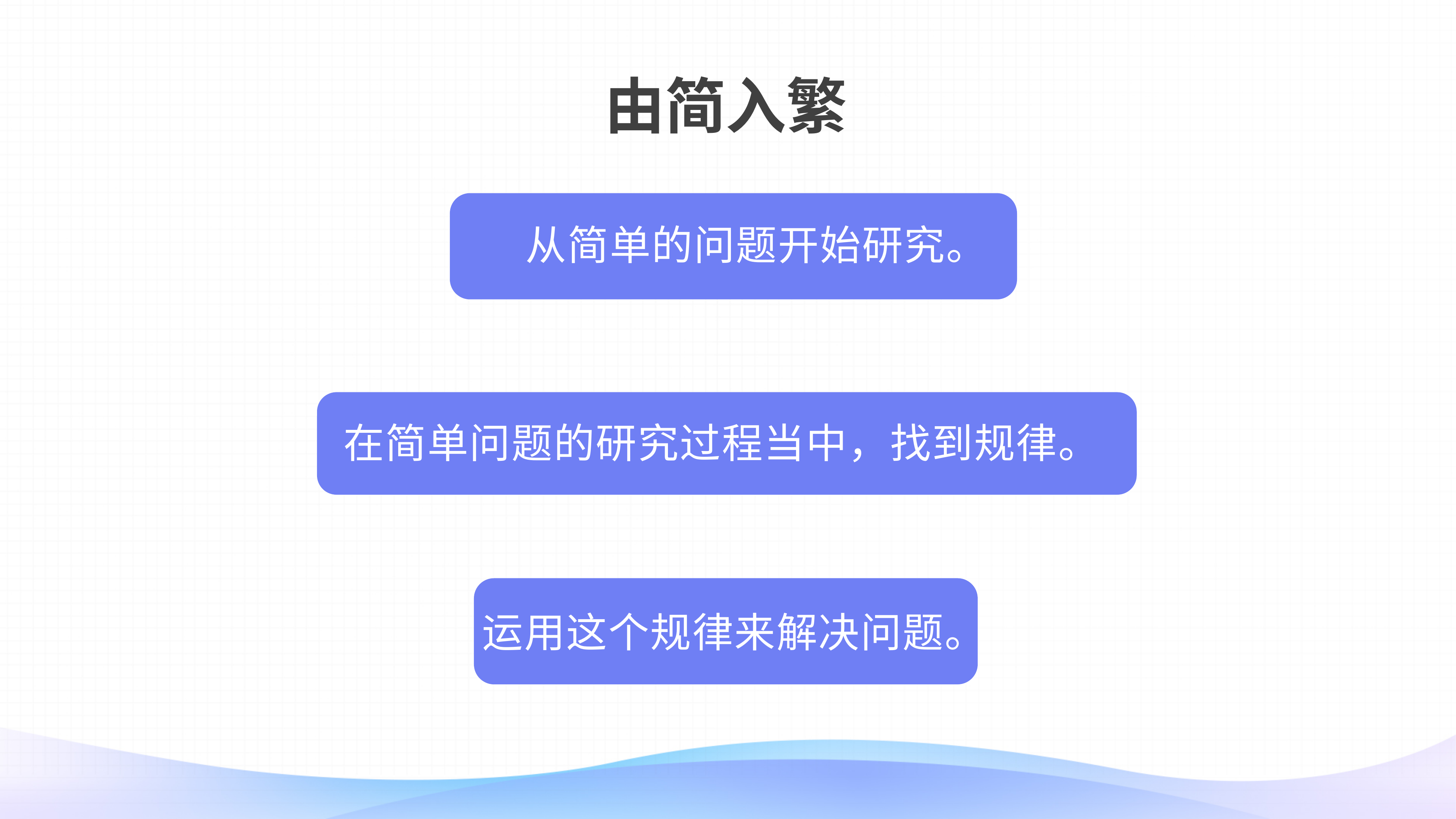

由简入繁

从简单的问题开始研究。

在简单问题的研究过程当中，找到规律。

运用这个规律来解决问题。